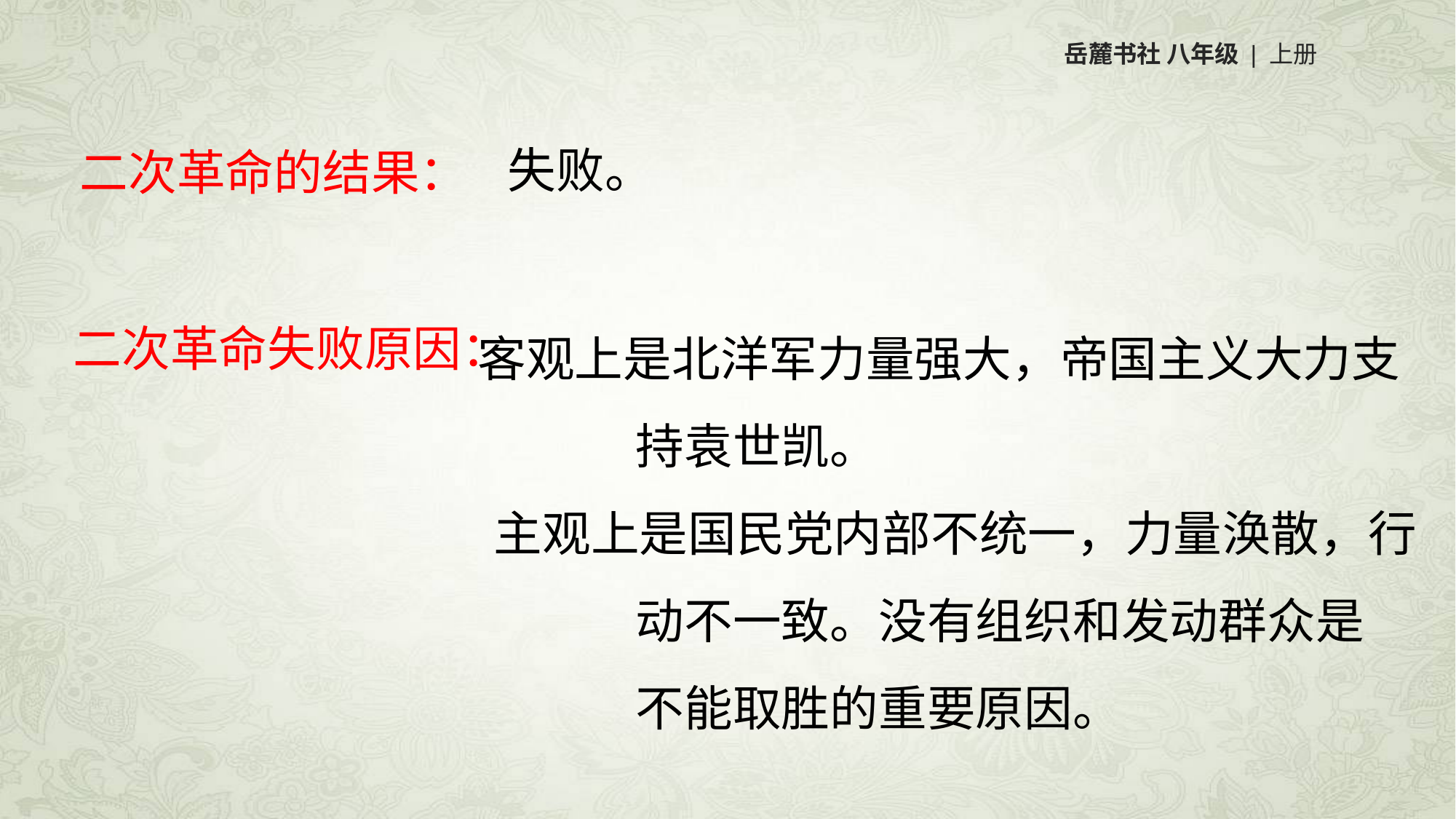

岳麓书社 八年级 | 上册
失败。
二次革命的结果：
   客观上是北洋军力量强大，帝国主义大力支
                 持袁世凯。
    主观上是国民党内部不统一，力量涣散，行
                 动不一致。没有组织和发动群众是
                 不能取胜的重要原因。
二次革命失败原因：